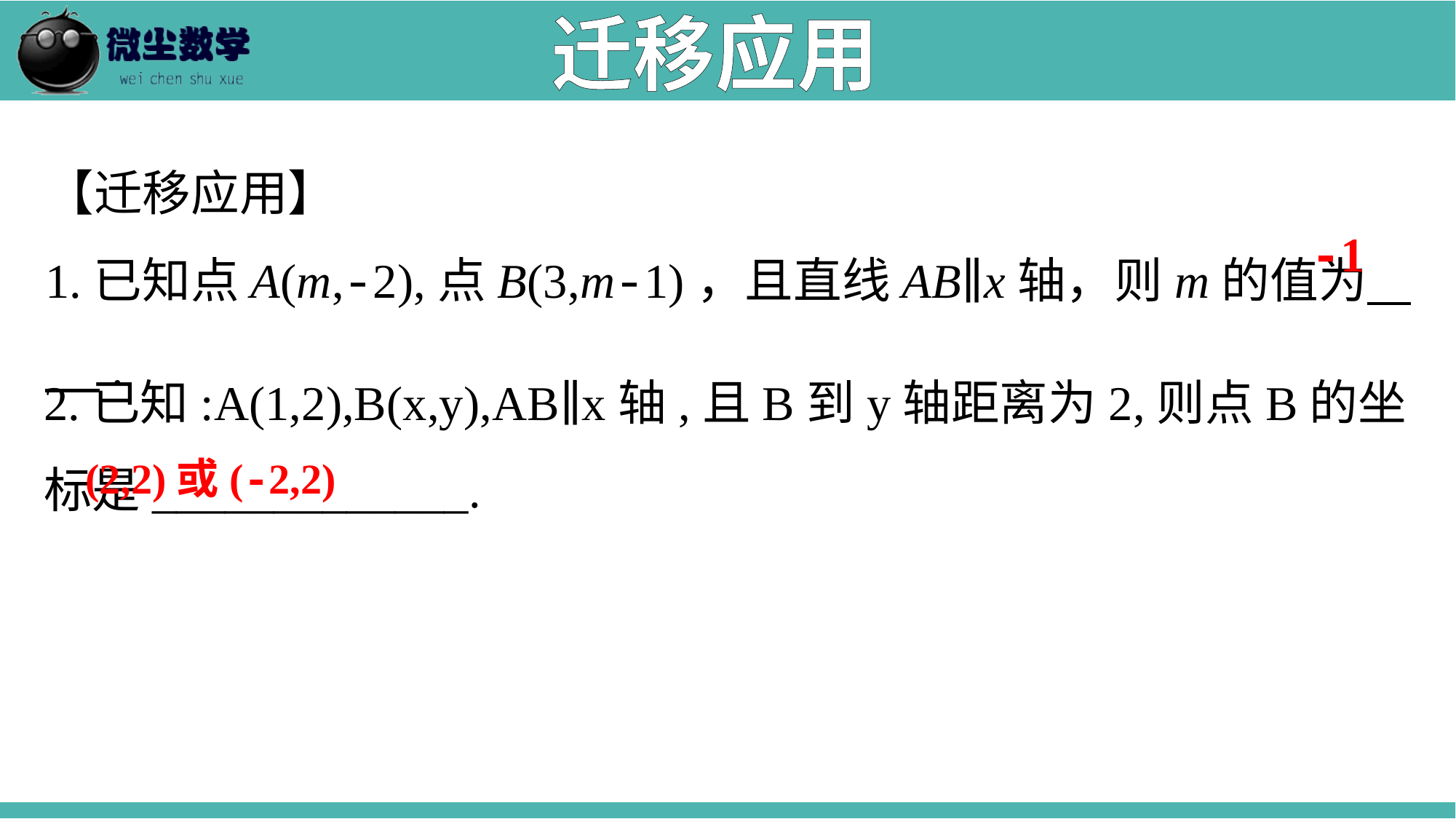

迁移应用
【迁移应用】
1.已知点A(m,-2),点B(3,m-1)，且直线AB∥x轴，则m的值为          .
-1
2.已知:A(1,2),B(x,y),AB∥x轴,且B到y轴距离为2,则点B的坐标是_____________.
(2,2)或(-2,2)